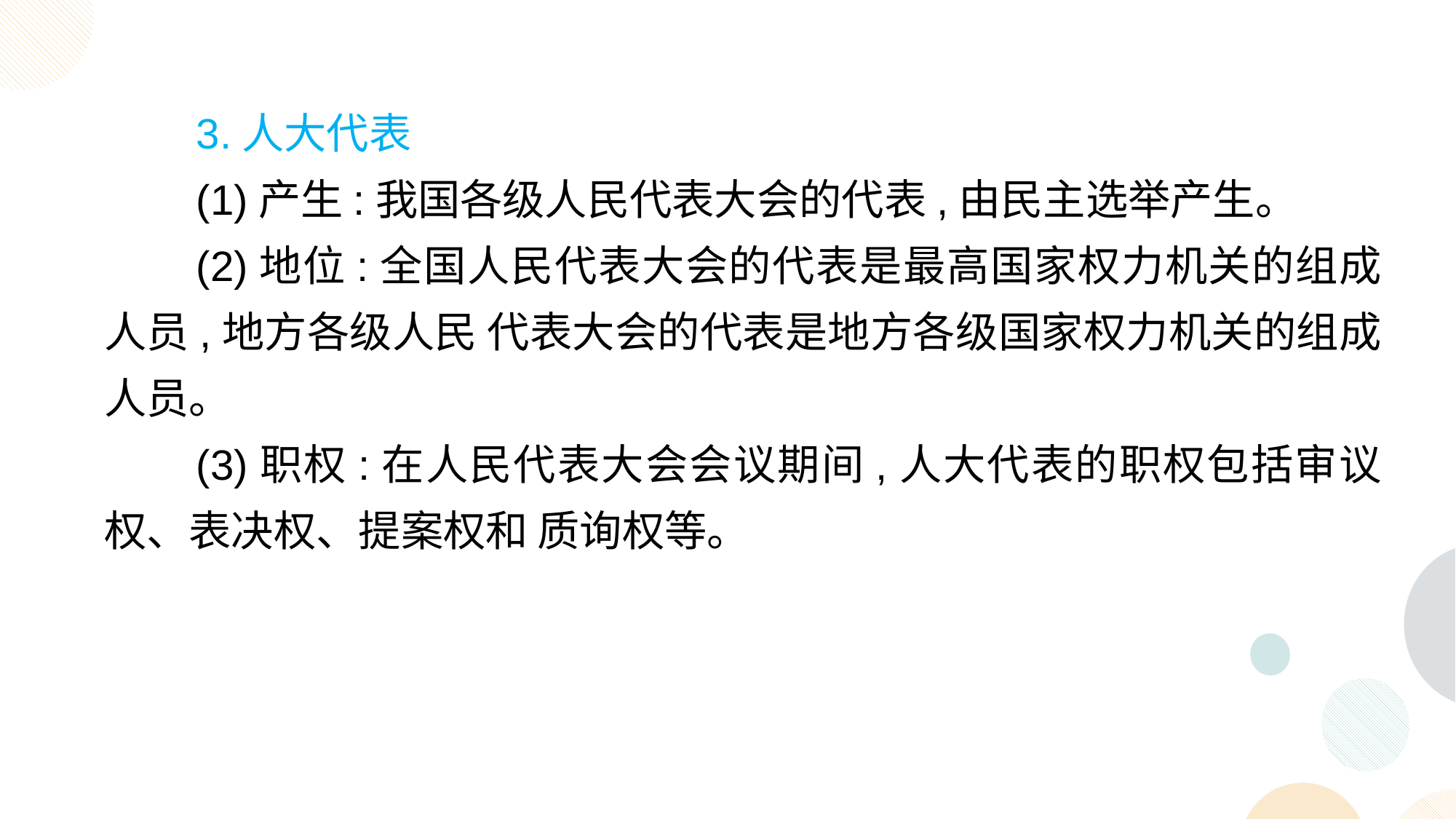

3.人大代表
(1)产生:我国各级人民代表大会的代表,由民主选举产生。
(2)地位:全国人民代表大会的代表是最高国家权力机关的组成人员,地方各级人民 代表大会的代表是地方各级国家权力机关的组成人员。
(3)职权:在人民代表大会会议期间,人大代表的职权包括审议权、表决权、提案权和 质询权等。